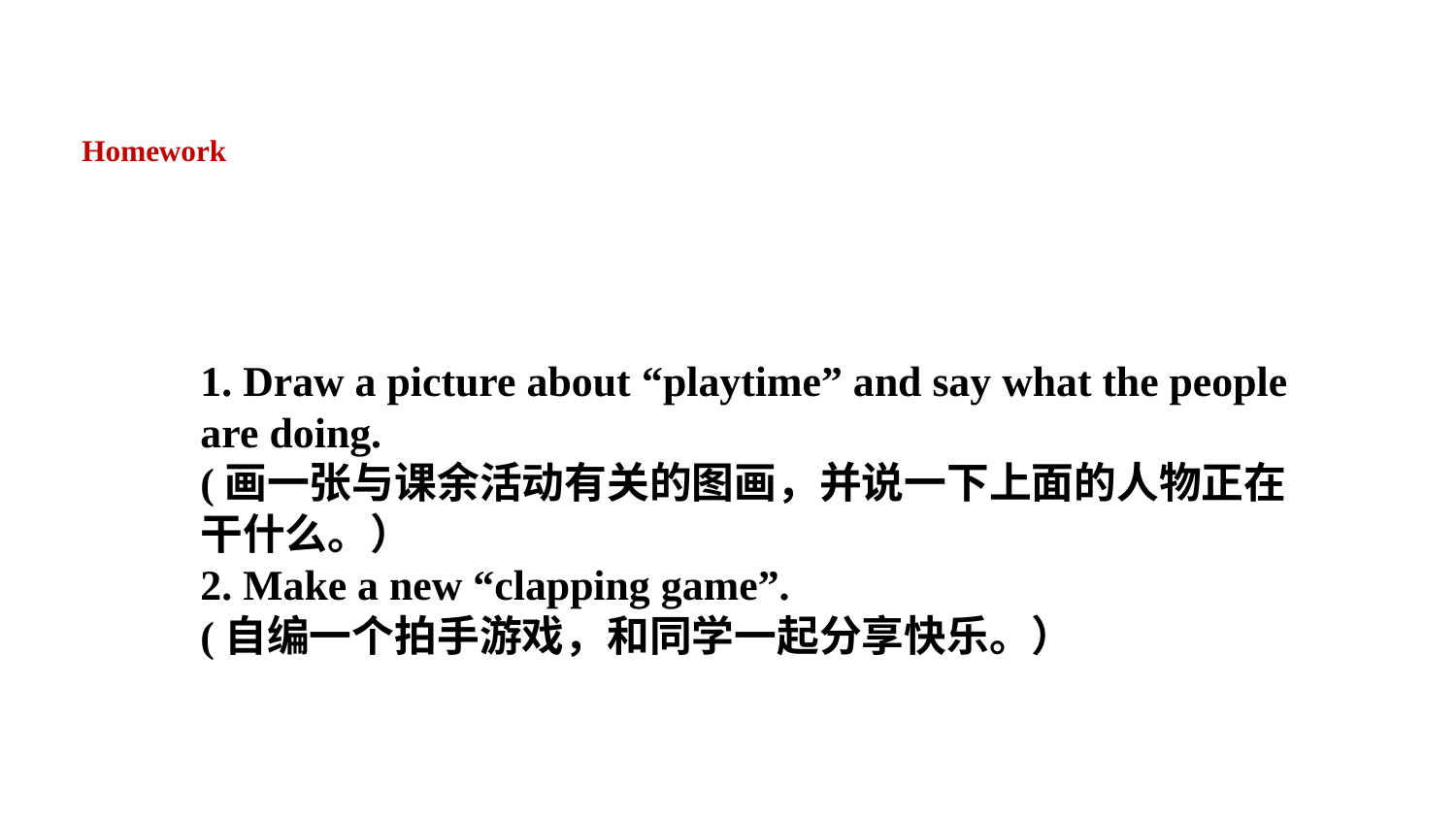

Homework
1. Draw a picture about “playtime” and say what the people are doing.
(画一张与课余活动有关的图画，并说一下上面的人物正在干什么。）
2. Make a new “clapping game”.
(自编一个拍手游戏，和同学一起分享快乐。）